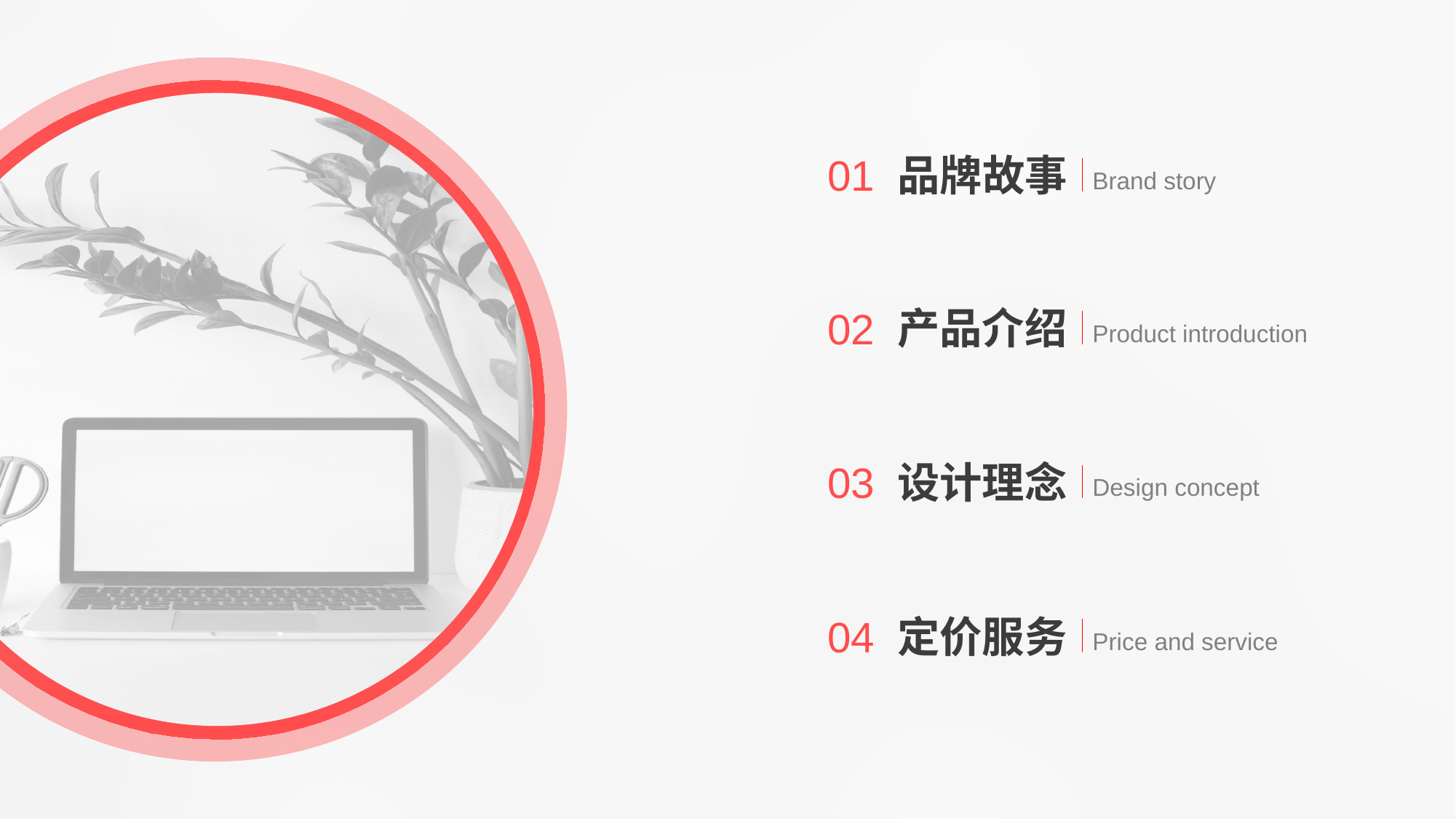

01
品牌故事
Brand story
产品介绍
Product introduction
02
设计理念
Design concept
03
定价服务
Price and service
04